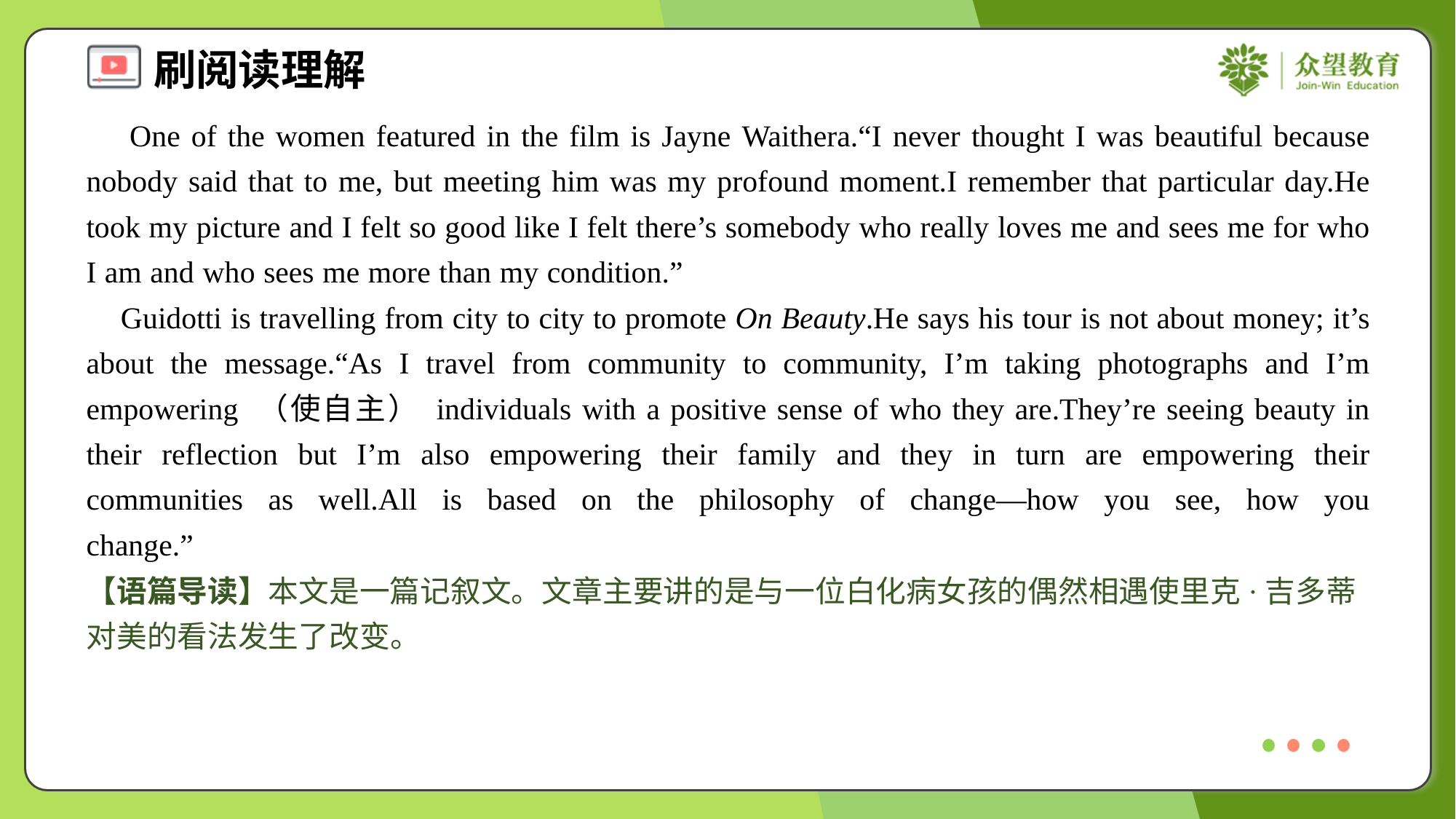

One of the women featured in the film is Jayne Waithera.“I never thought I was beautiful because nobody said that to me, but meeting him was my profound moment.I remember that particular day.He took my picture and I felt so good like I felt there’s somebody who really loves me and sees me for who I am and who sees me more than my condition.”
    Guidotti is travelling from city to city to promote On Beauty.He says his tour is not about money; it’s about the message.“As I travel from community to community, I’m taking photographs and I’m empowering （使自主） individuals with a positive sense of who they are.They’re seeing beauty in their reflection but I’m also empowering their family and they in turn are empowering their communities as well.All is based on the philosophy of change—how you see, how you change.”#1.5
【语篇导读】本文是一篇记叙文。文章主要讲的是与一位白化病女孩的偶然相遇使里克·吉多蒂对美的看法发生了改变。